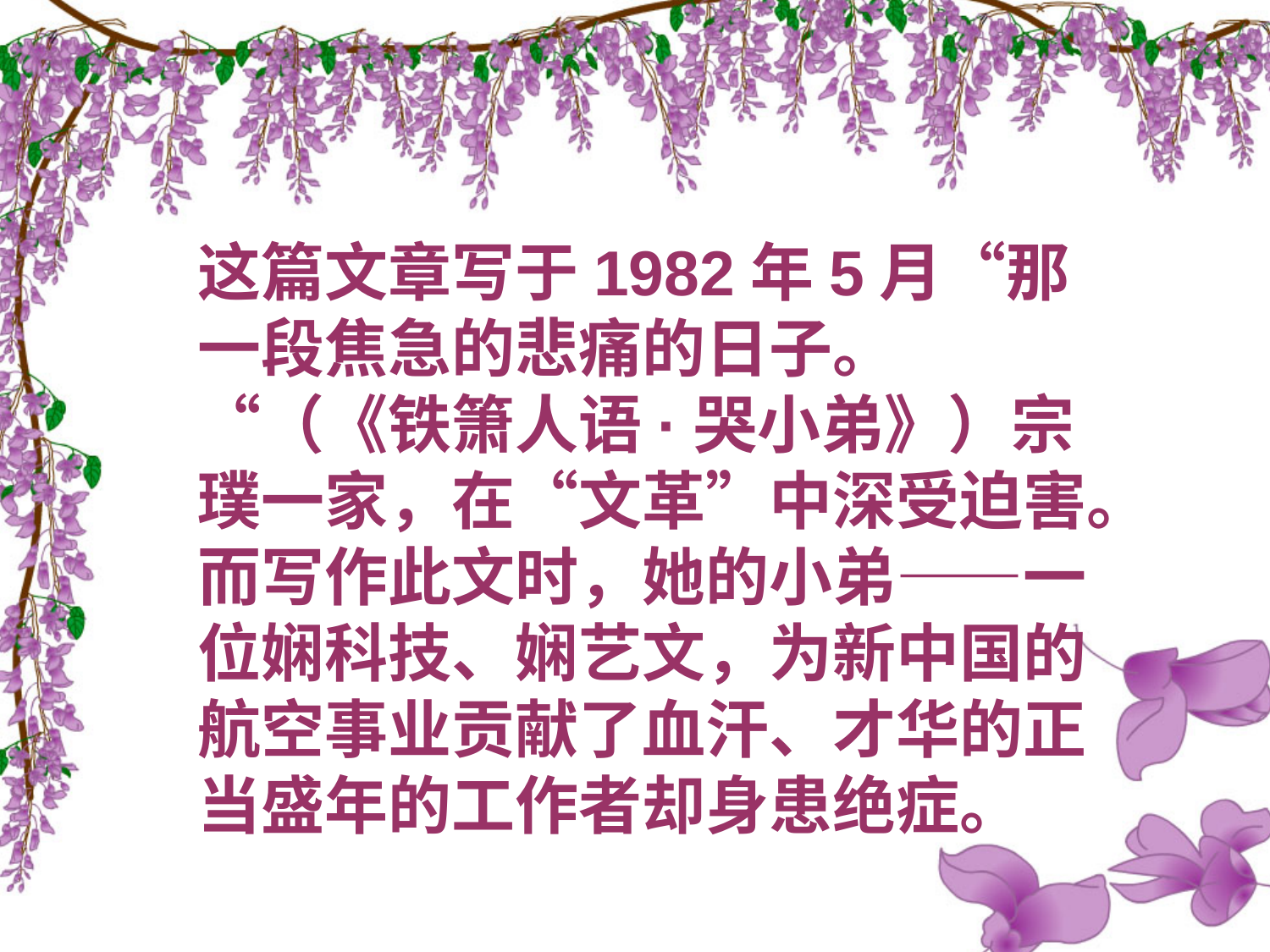

这篇文章写于1982年5月“那一段焦急的悲痛的日子。“（《铁箫人语·哭小弟》）宗璞一家，在“文革”中深受迫害。而写作此文时，她的小弟——一位娴科技、娴艺文，为新中国的航空事业贡献了血汗、才华的正当盛年的工作者却身患绝症。